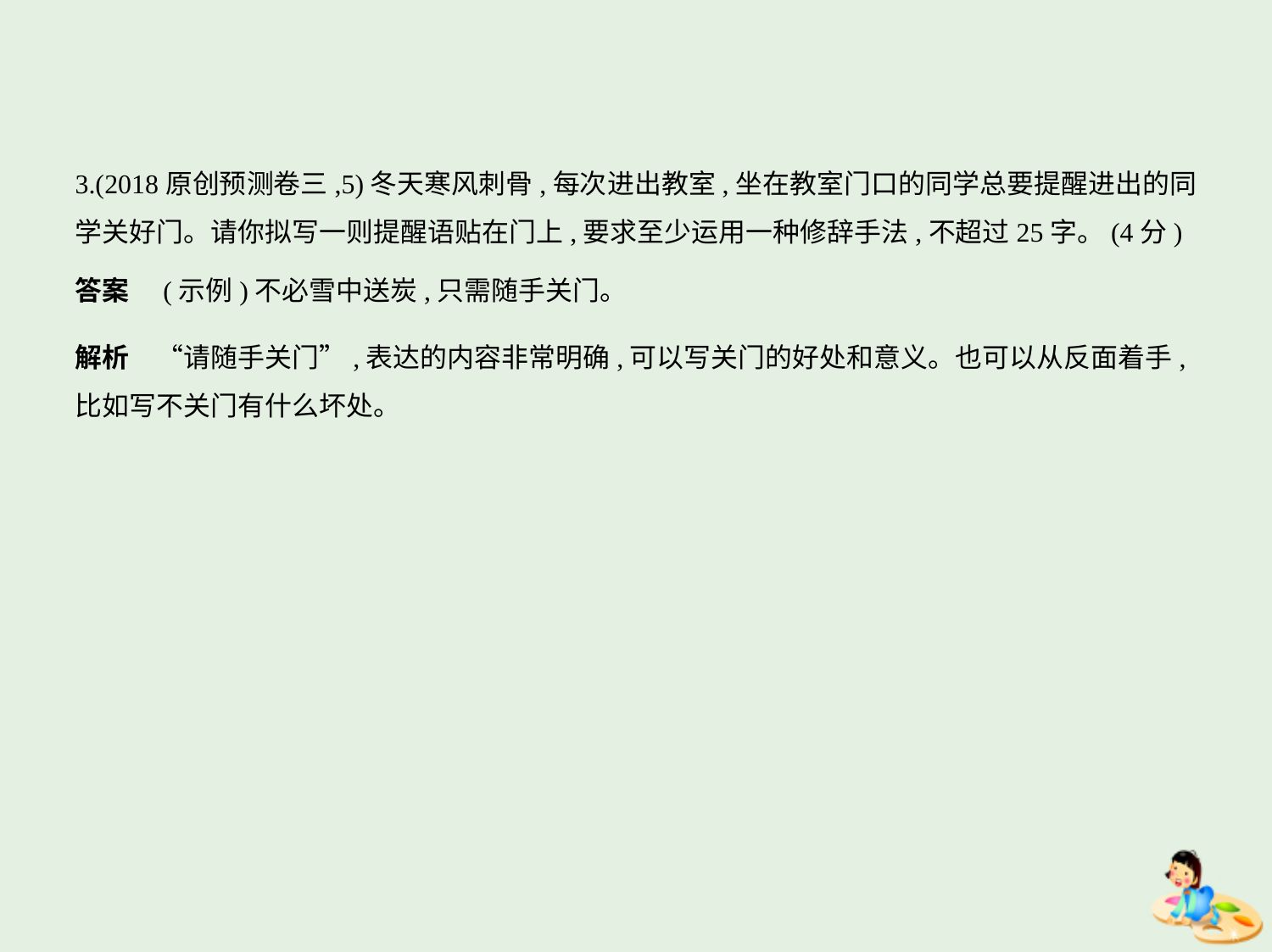

3.(2018原创预测卷三,5)冬天寒风刺骨,每次进出教室,坐在教室门口的同学总要提醒进出的同
学关好门。请你拟写一则提醒语贴在门上,要求至少运用一种修辞手法,不超过25字。(4分)
答案　(示例)不必雪中送炭,只需随手关门。
解析　“请随手关门”,表达的内容非常明确,可以写关门的好处和意义。也可以从反面着手,
比如写不关门有什么坏处。